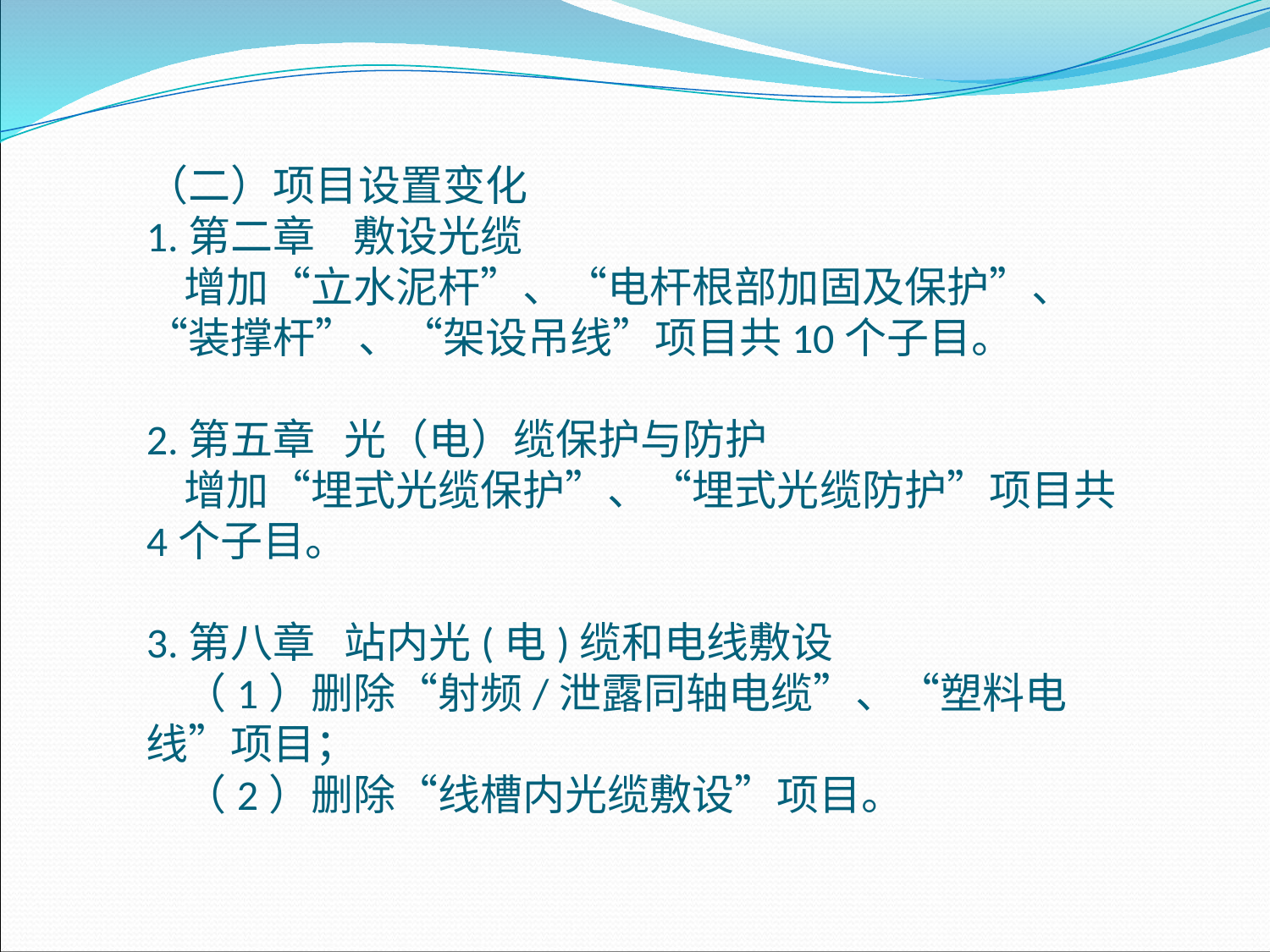

（二）项目设置变化
1.第二章    敷设光缆
    增加“立水泥杆”、“电杆根部加固及保护”、“装撑杆”、“架设吊线”项目共10个子目。
2.第五章   光（电）缆保护与防护
    增加“埋式光缆保护”、“埋式光缆防护”项目共4个子目。
3.第八章   站内光(电)缆和电线敷设
    （1）删除“射频/泄露同轴电缆”、“塑料电线”项目；
    （2）删除“线槽内光缆敷设”项目。